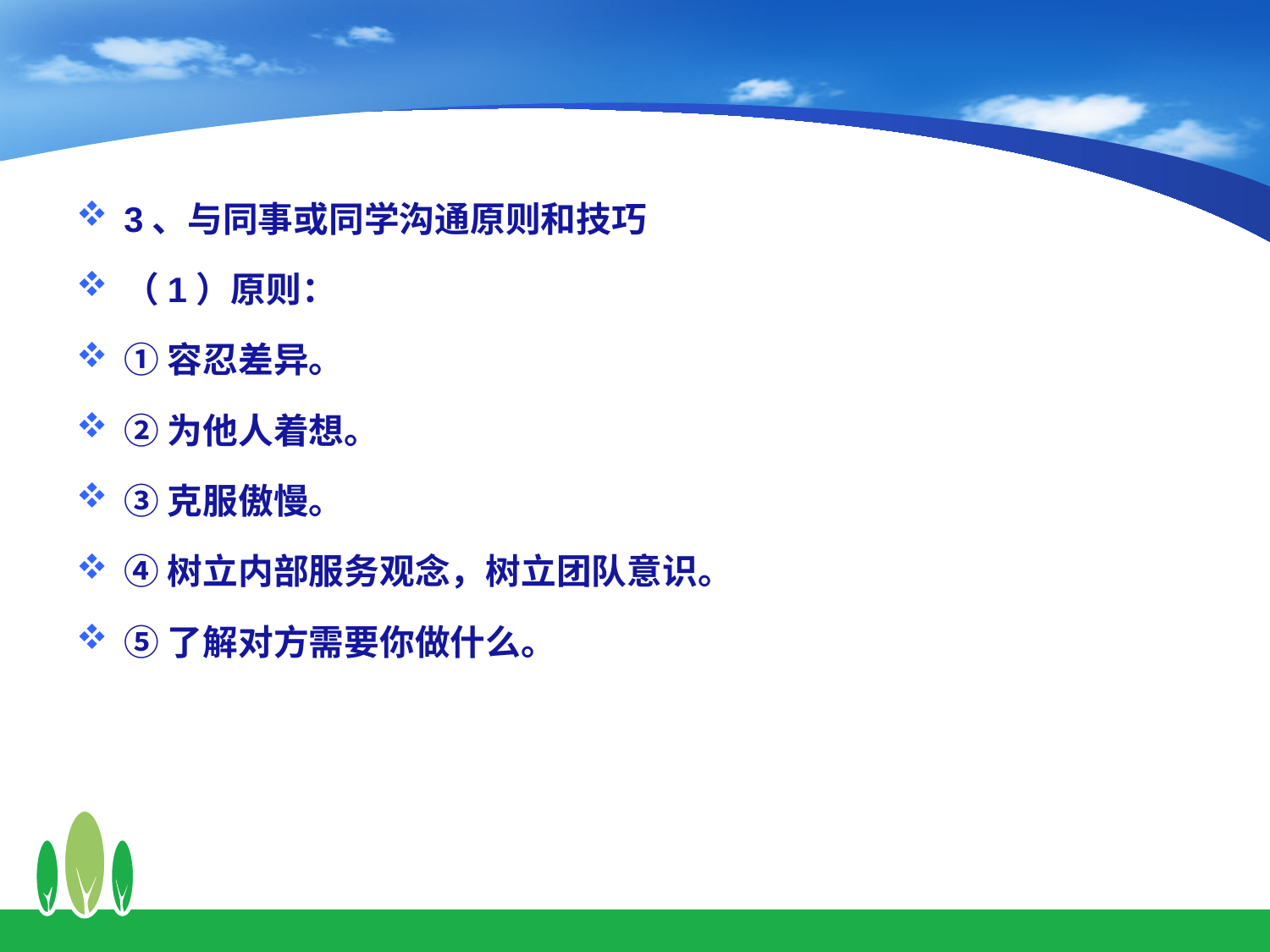

3、与同事或同学沟通原则和技巧
（1）原则：
①容忍差异。
②为他人着想。
③克服傲慢。
④树立内部服务观念，树立团队意识。
⑤了解对方需要你做什么。

82